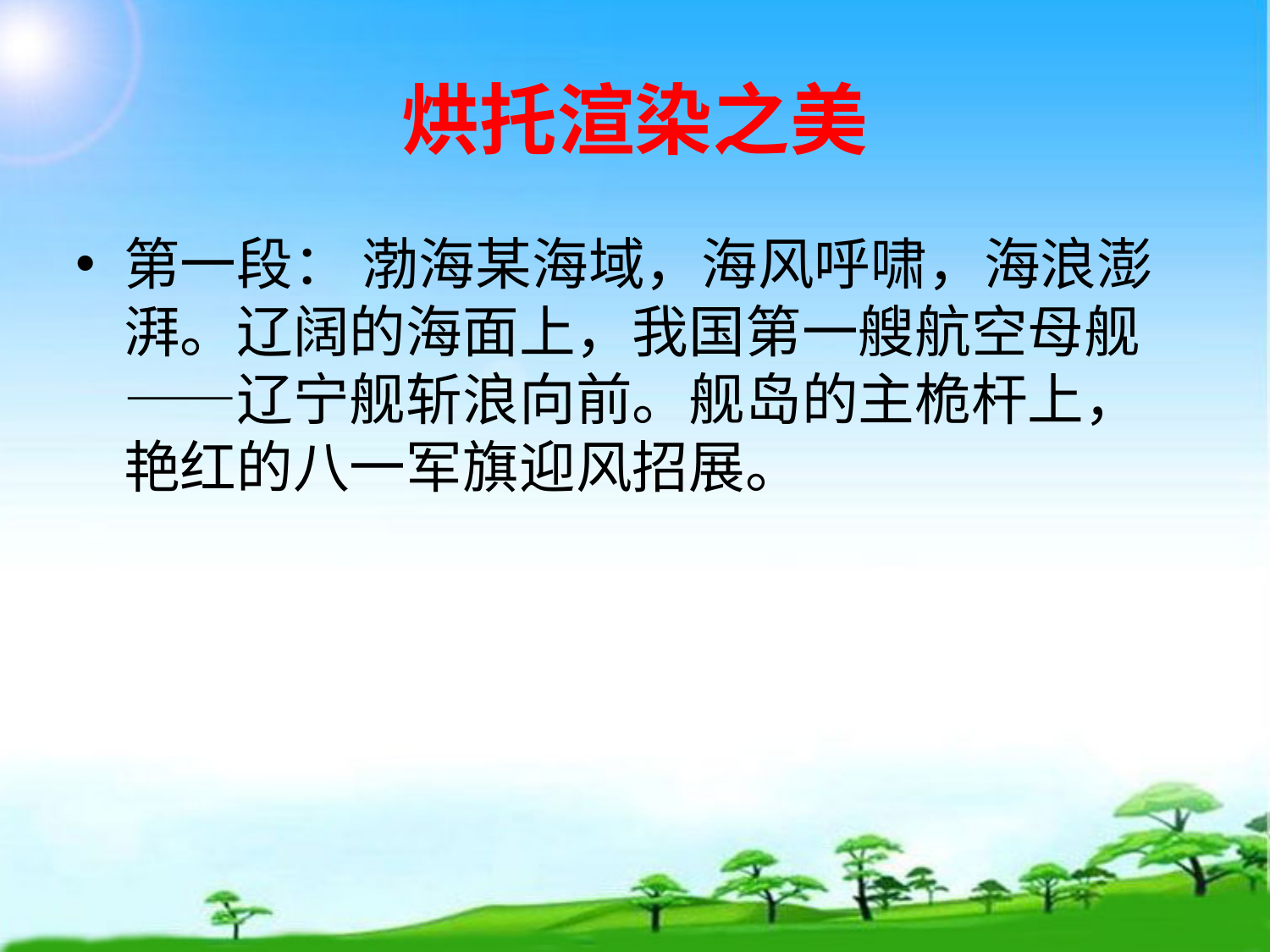

# 烘托渲染之美
第一段： 渤海某海域，海风呼啸，海浪澎湃。辽阔的海面上，我国第一艘航空母舰——辽宁舰斩浪向前。舰岛的主桅杆上，艳红的八一军旗迎风招展。